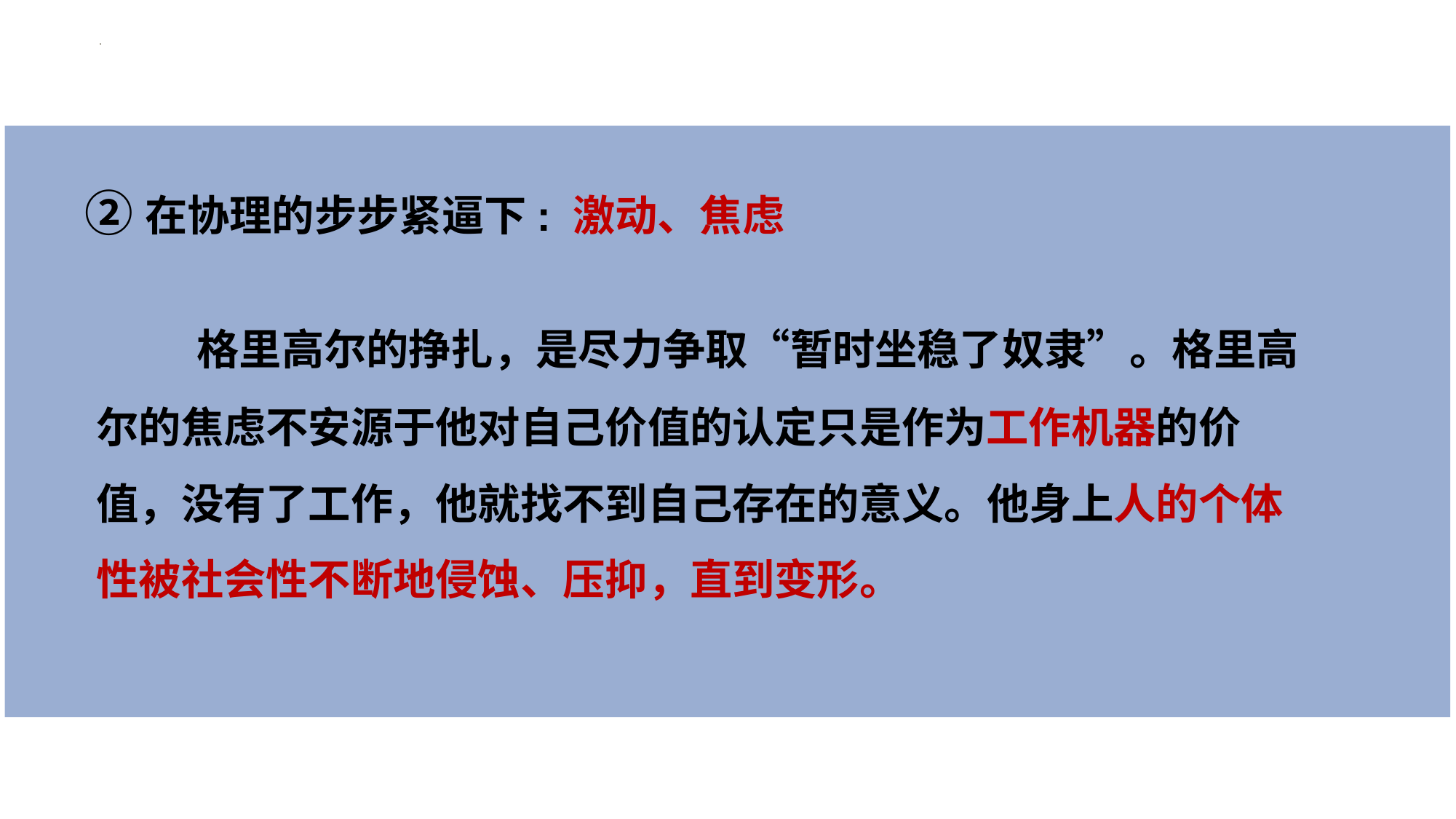

②在协理的步步紧逼下: 激动、焦虑
        格里高尔的挣扎，是尽力争取“暂时坐稳了奴隶”。格里高尔的焦虑不安源于他对自己价值的认定只是作为工作机器的价值，没有了工作，他就找不到自己存在的意义。他身上人的个体性被社会性不断地侵蚀、压抑，直到变形。